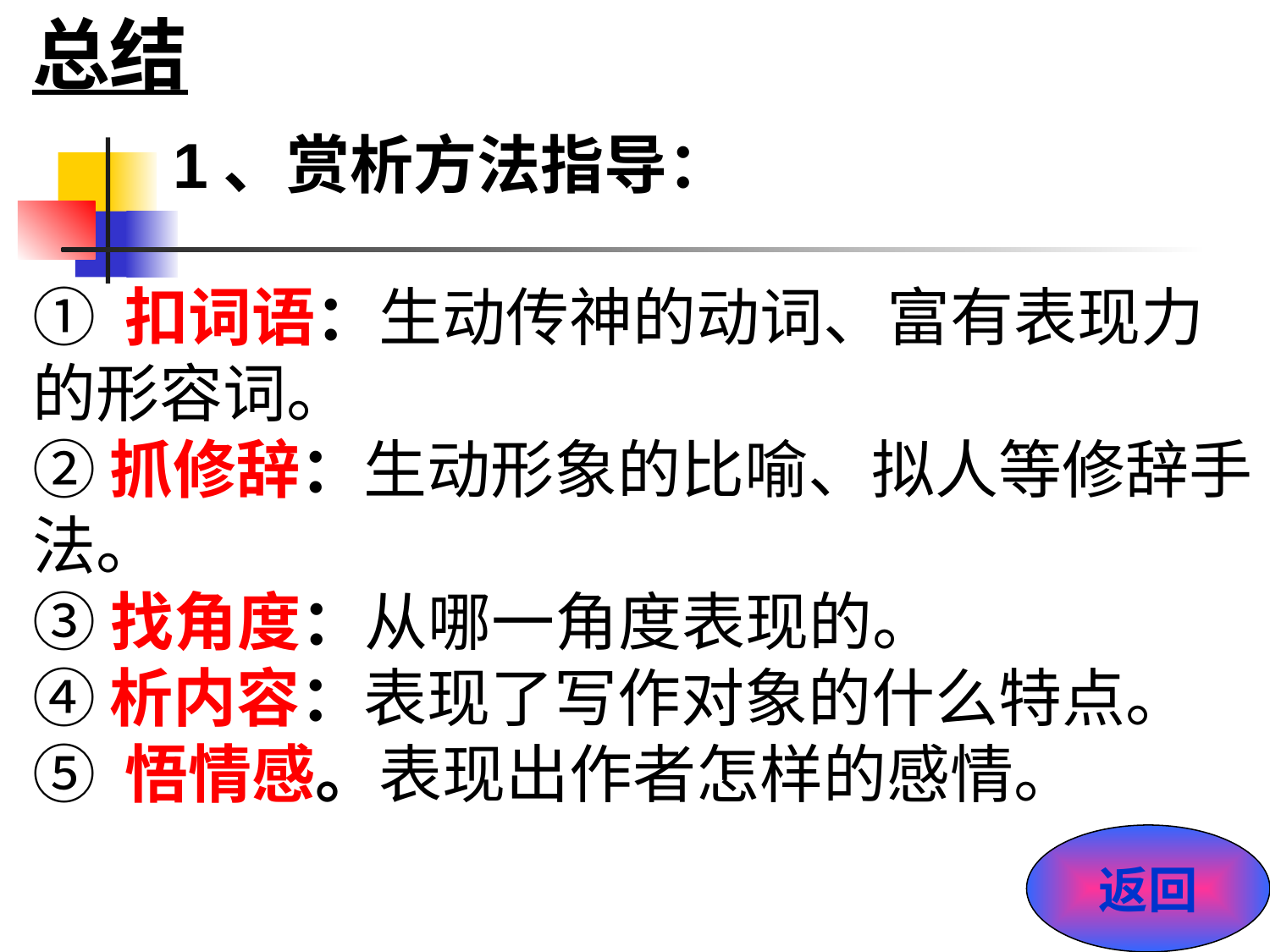

总结
        1、赏析方法指导：

① 扣词语：生动传神的动词、富有表现力的形容词。
② 抓修辞：生动形象的比喻、拟人等修辞手法。
③ 找角度：从哪一角度表现的。
④ 析内容：表现了写作对象的什么特点。
⑤ 悟情感。表现出作者怎样的感情。

返回